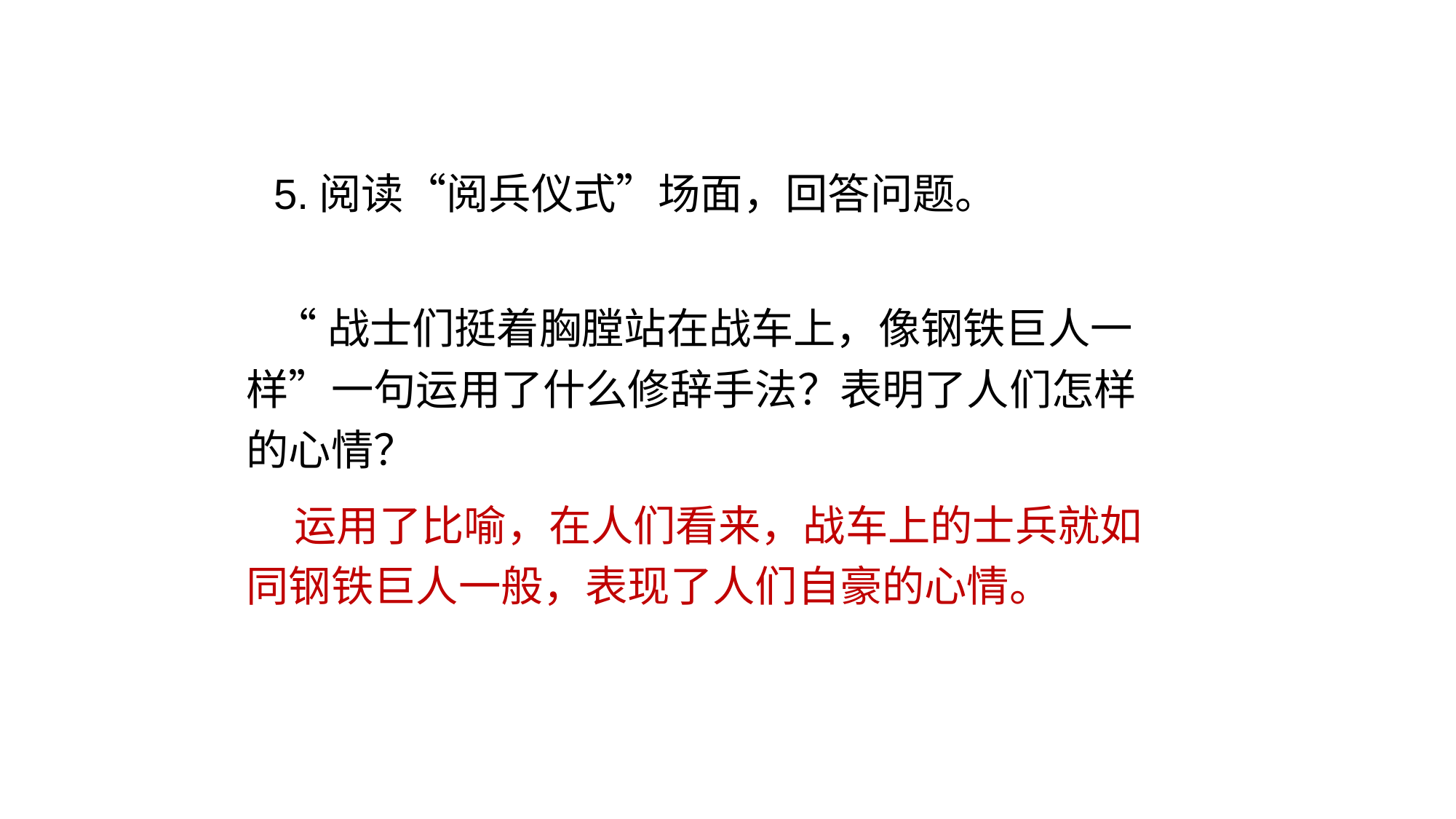

5.阅读“阅兵仪式”场面，回答问题。
   “战士们挺着胸膛站在战车上，像钢铁巨人一样”一句运用了什么修辞手法？表明了人们怎样的心情？
    运用了比喻，在人们看来，战车上的士兵就如同钢铁巨人一般，表现了人们自豪的心情。